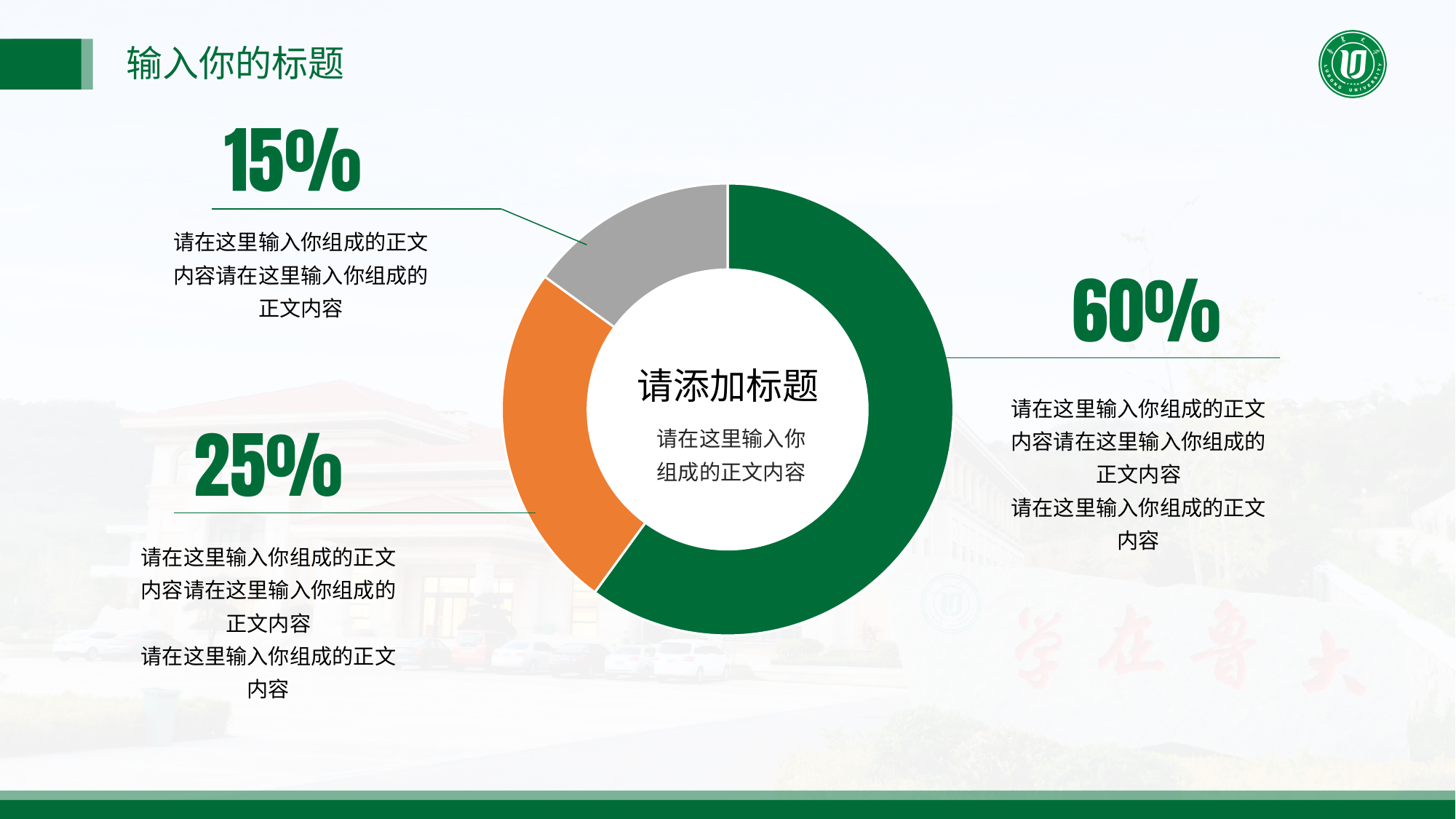

输入你的标题
15%

### Chart

| Category | 销售额 |
|---|---|
| 第一季度 | 60.0 |
| 第二季度 | 25.0 |
| 第三季度 | 15.0 |
请在这里输入你组成的正文内容请在这里输入你组成的正文内容
60%

请添加标题
请在这里输入你组成的正文内容请在这里输入你组成的正文内容
请在这里输入你组成的正文内容
请在这里输入你组成的正文内容
25%
请在这里输入你组成的正文内容请在这里输入你组成的正文内容
请在这里输入你组成的正文内容